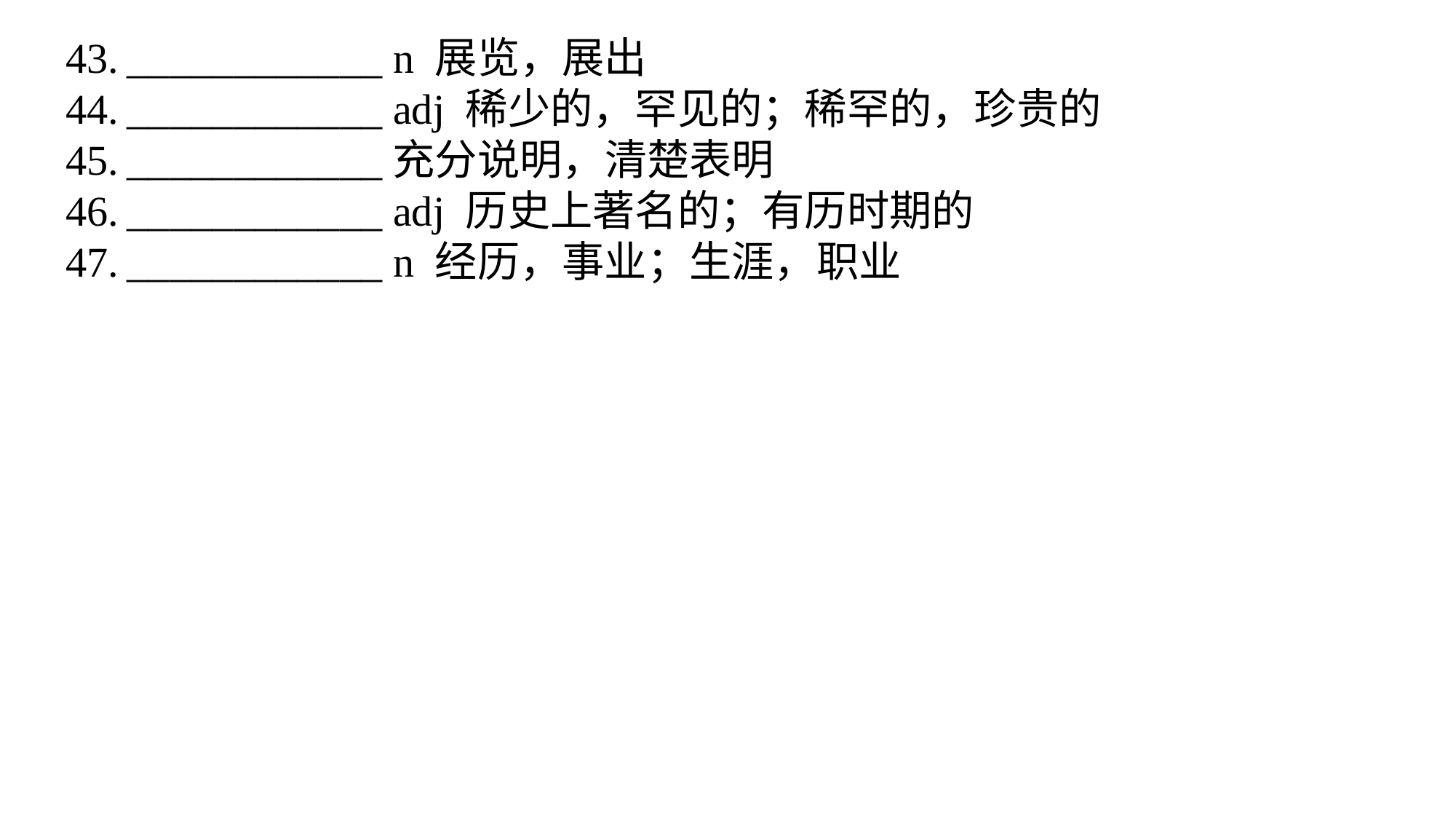

____________ n 展览，展出
____________ adj 稀少的，罕见的；稀罕的，珍贵的
____________充分说明，清楚表明
____________ adj 历史上著名的；有历时期的
____________ n 经历，事业；生涯，职业